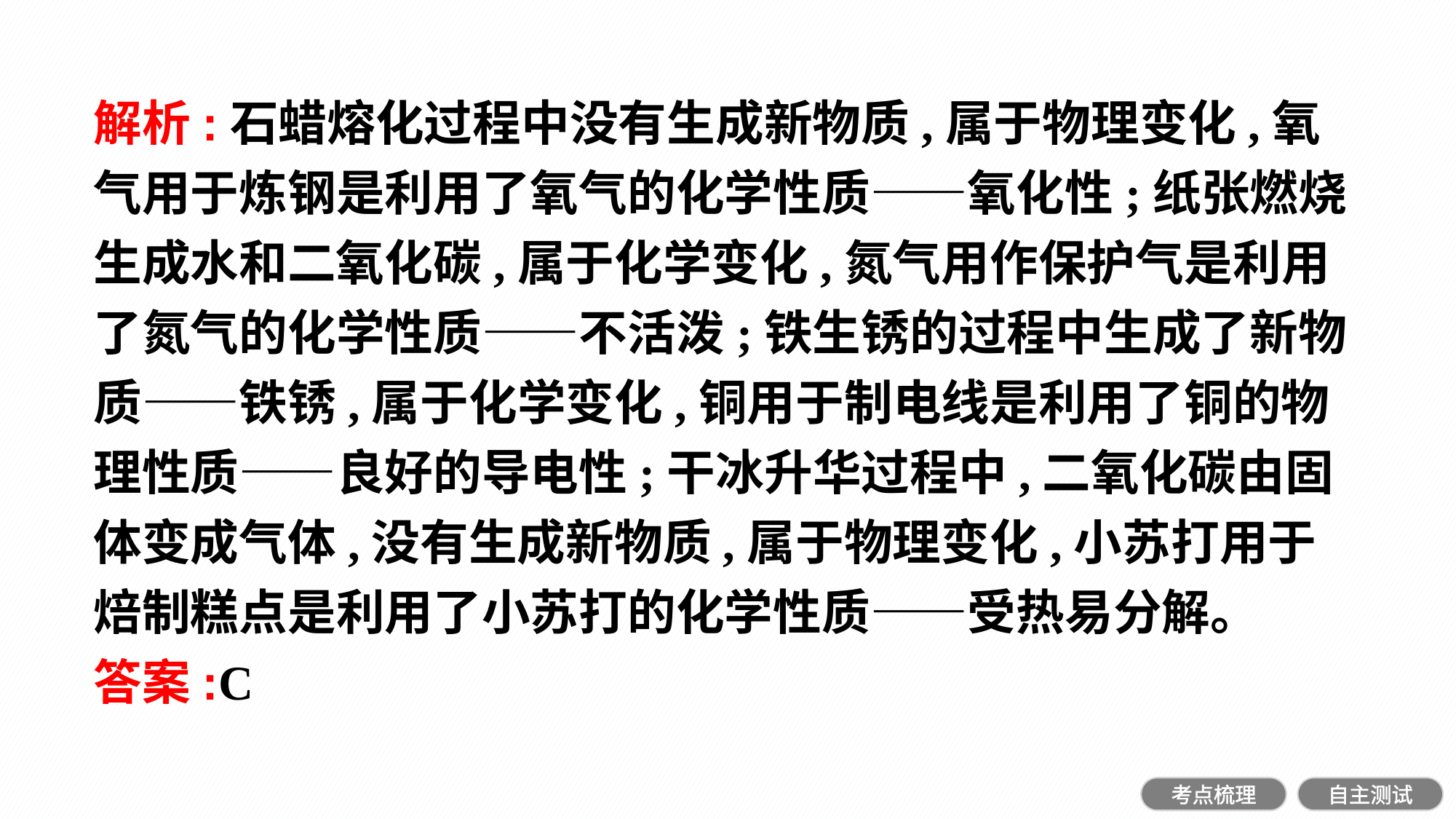

解析:石蜡熔化过程中没有生成新物质,属于物理变化,氧气用于炼钢是利用了氧气的化学性质——氧化性;纸张燃烧生成水和二氧化碳,属于化学变化,氮气用作保护气是利用了氮气的化学性质——不活泼;铁生锈的过程中生成了新物质——铁锈,属于化学变化,铜用于制电线是利用了铜的物理性质——良好的导电性;干冰升华过程中,二氧化碳由固体变成气体,没有生成新物质,属于物理变化,小苏打用于焙制糕点是利用了小苏打的化学性质——受热易分解。
答案:C